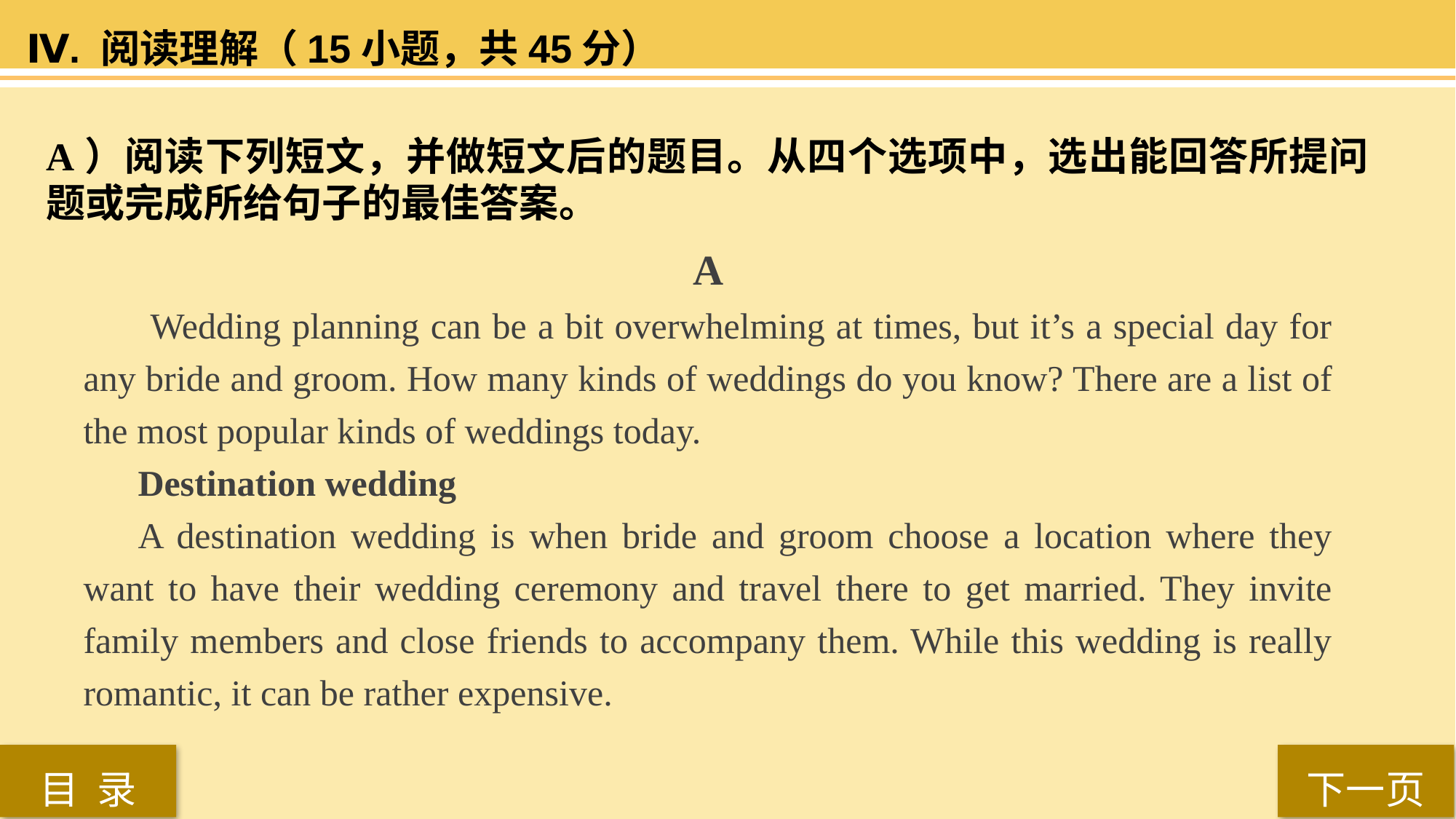

Ⅳ. 阅读理解（15小题，共45分）
A）阅读下列短文，并做短文后的题目。从四个选项中，选出能回答所提问题或完成所给句子的最佳答案。
                                                                   A
      Wedding planning can be a bit overwhelming at times, but it’s a special day for any bride and groom. How many kinds of weddings do you know? There are a list of the most popular kinds of weddings today.
Destination wedding
A destination wedding is when bride and groom choose a location where they want to have their wedding ceremony and travel there to get married. They invite family members and close friends to accompany them. While this wedding is really romantic, it can be rather expensive.